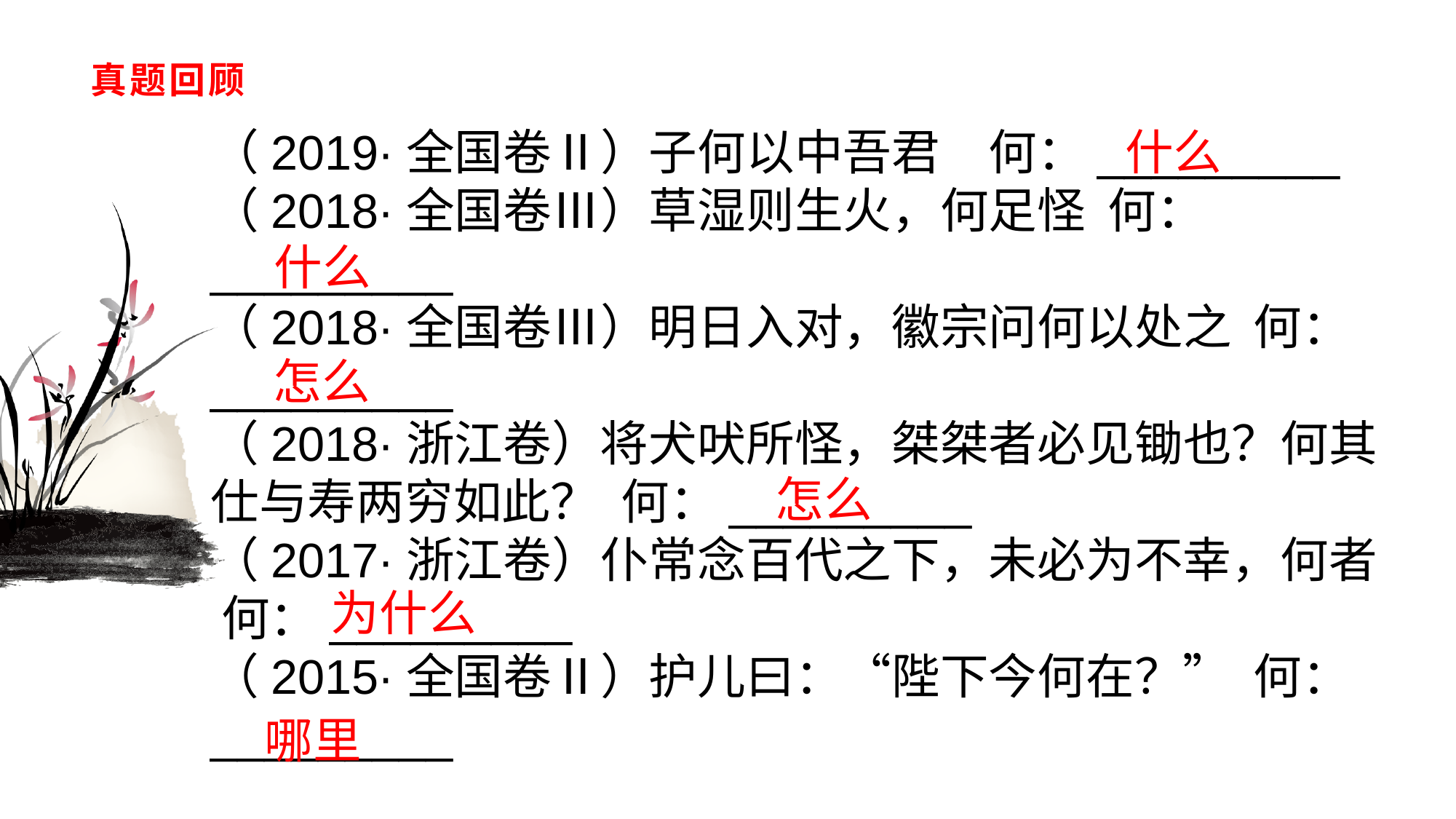

# 真题回顾
（2019·全国卷Ⅱ）子何以中吾君　何：_________（2018·全国卷Ⅲ）草湿则生火，何足怪  何：_________（2018·全国卷Ⅲ）明日入对，徽宗问何以处之  何：_________（2018·浙江卷）将犬吠所怪，桀桀者必见锄也？何其仕与寿两穷如此？  何：_________（2017·浙江卷）仆常念百代之下，未必为不幸，何者  何：_________（2015·全国卷Ⅱ）护儿曰：“陛下今何在？”  何：_________
什么
什么
怎么
怎么
为什么
哪里